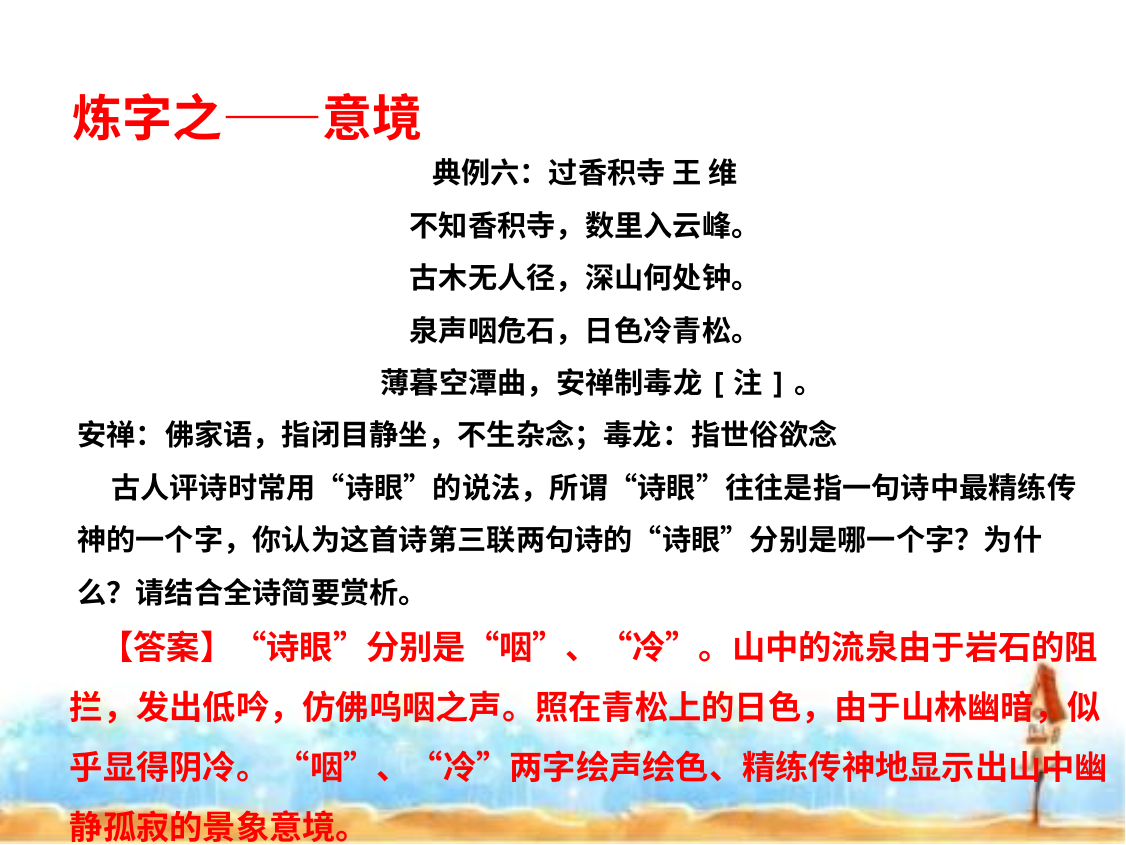

炼字之——意境
典例六：过香积寺 王 维
不知香积寺，数里入云峰。
古木无人径，深山何处钟。
泉声咽危石，日色冷青松。
    薄暮空潭曲，安禅制毒龙[注]。
安禅：佛家语，指闭目静坐，不生杂念；毒龙：指世俗欲念
    古人评诗时常用“诗眼”的说法，所谓“诗眼”往往是指一句诗中最精练传神的一个字，你认为这首诗第三联两句诗的“诗眼”分别是哪一个字？为什么？请结合全诗简要赏析。
   【答案】“诗眼”分别是“咽”、“冷”。山中的流泉由于岩石的阻拦，发出低吟，仿佛呜咽之声。照在青松上的日色，由于山林幽暗，似乎显得阴冷。 “咽”、“冷”两字绘声绘色、精练传神地显示出山中幽静孤寂的景象意境。